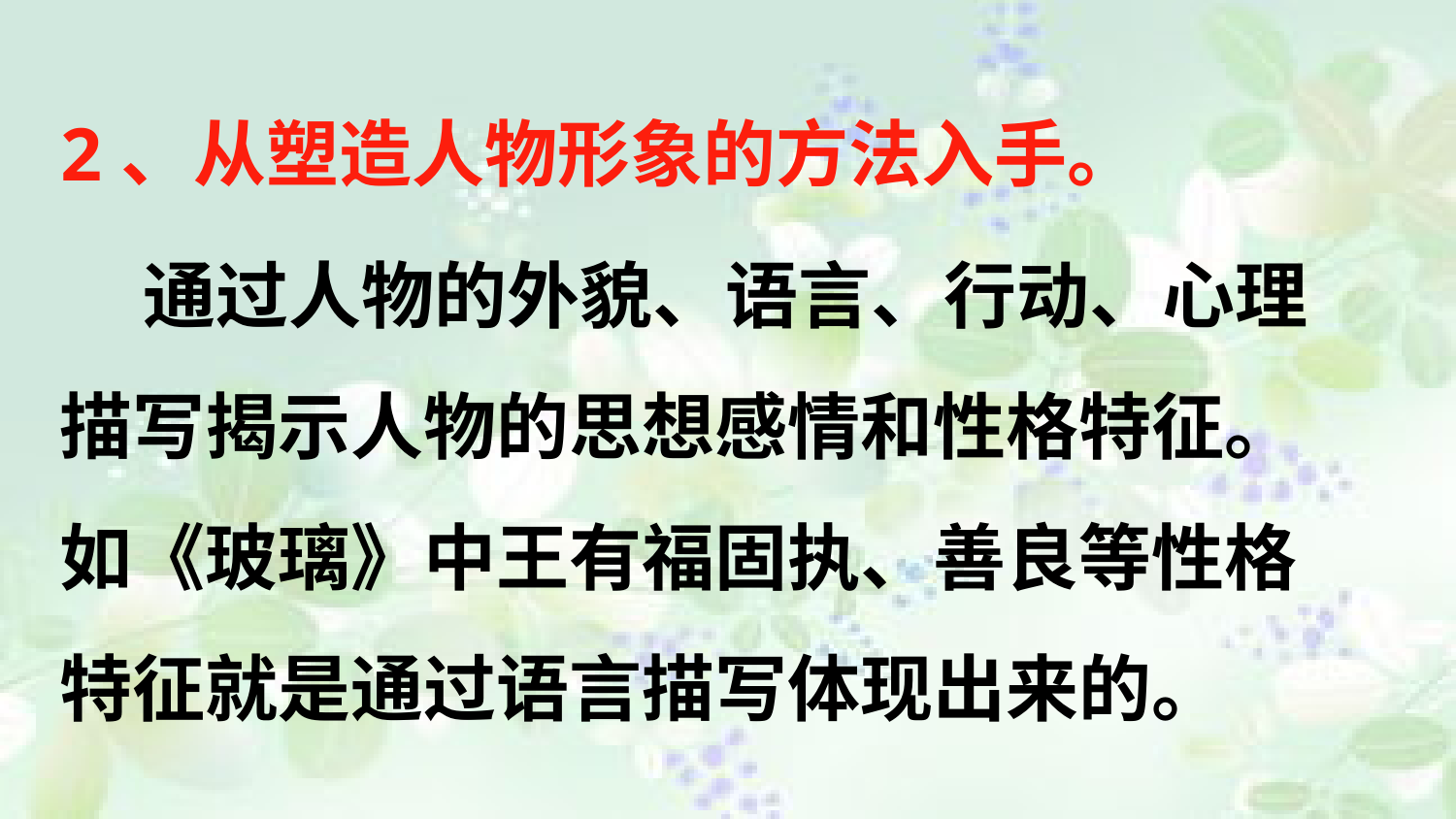

2、从塑造人物形象的方法入手。
    通过人物的外貌、语言、行动、心理描写揭示人物的思想感情和性格特征。如《玻璃》中王有福固执、善良等性格特征就是通过语言描写体现出来的。